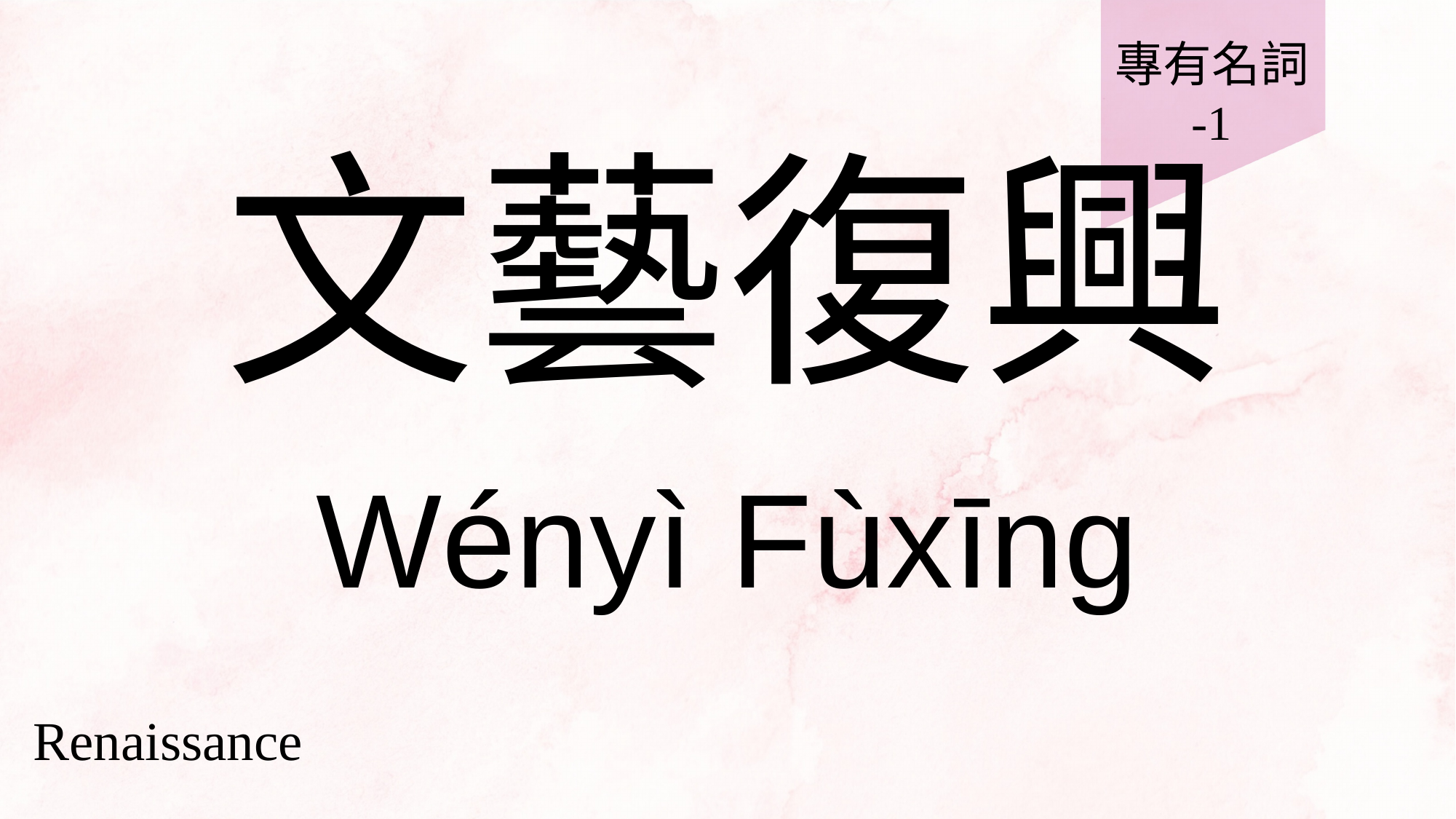

專有名詞
-1
# 文藝復興
Wényì Fùxīng
Renaissance